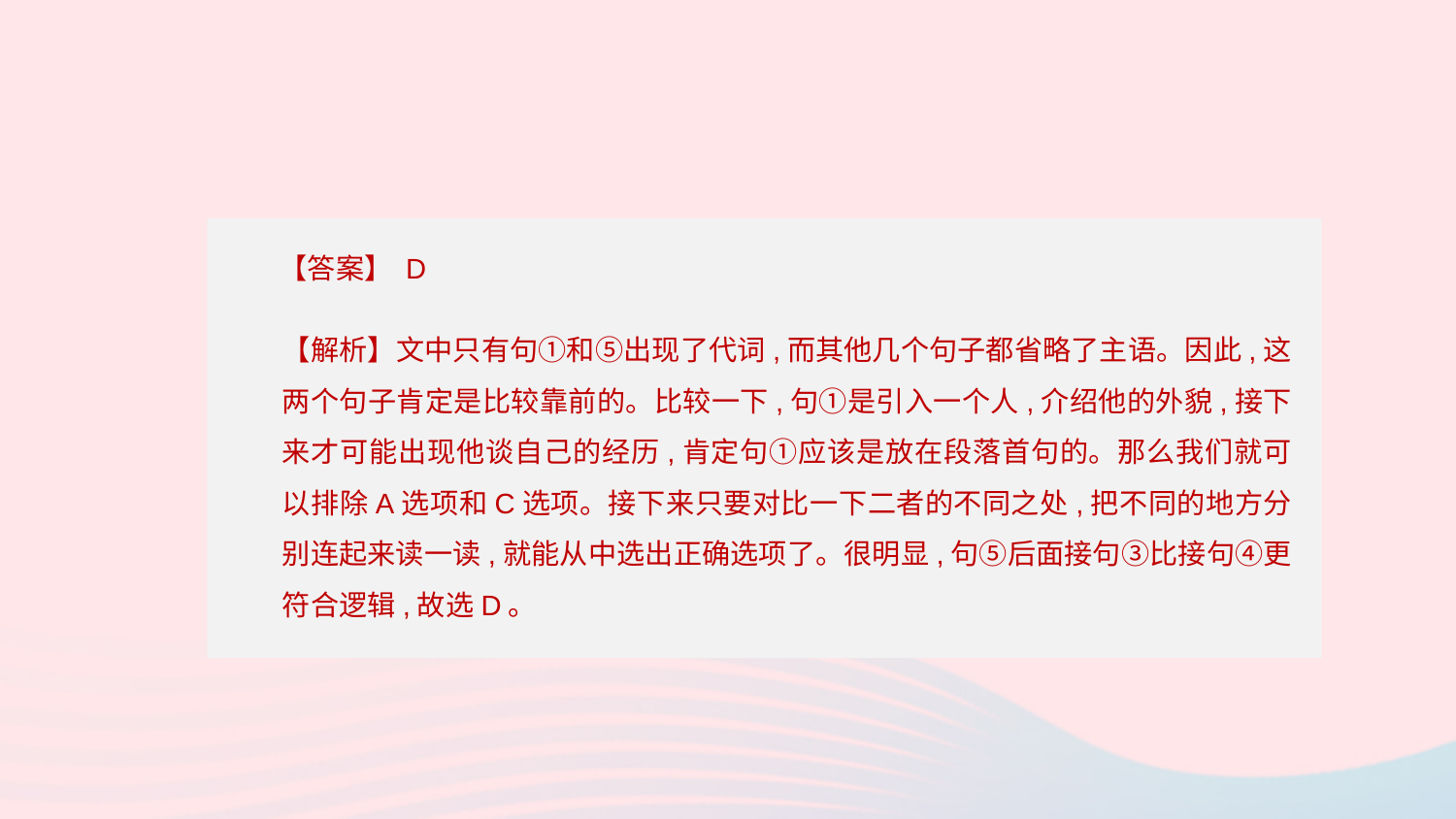

【答案】 D
【解析】文中只有句①和⑤出现了代词,而其他几个句子都省略了主语。因此,这两个句子肯定是比较靠前的。比较一下,句①是引入一个人,介绍他的外貌,接下来才可能出现他谈自己的经历,肯定句①应该是放在段落首句的。那么我们就可以排除A选项和C选项。接下来只要对比一下二者的不同之处,把不同的地方分别连起来读一读,就能从中选出正确选项了。很明显,句⑤后面接句③比接句④更符合逻辑,故选D。